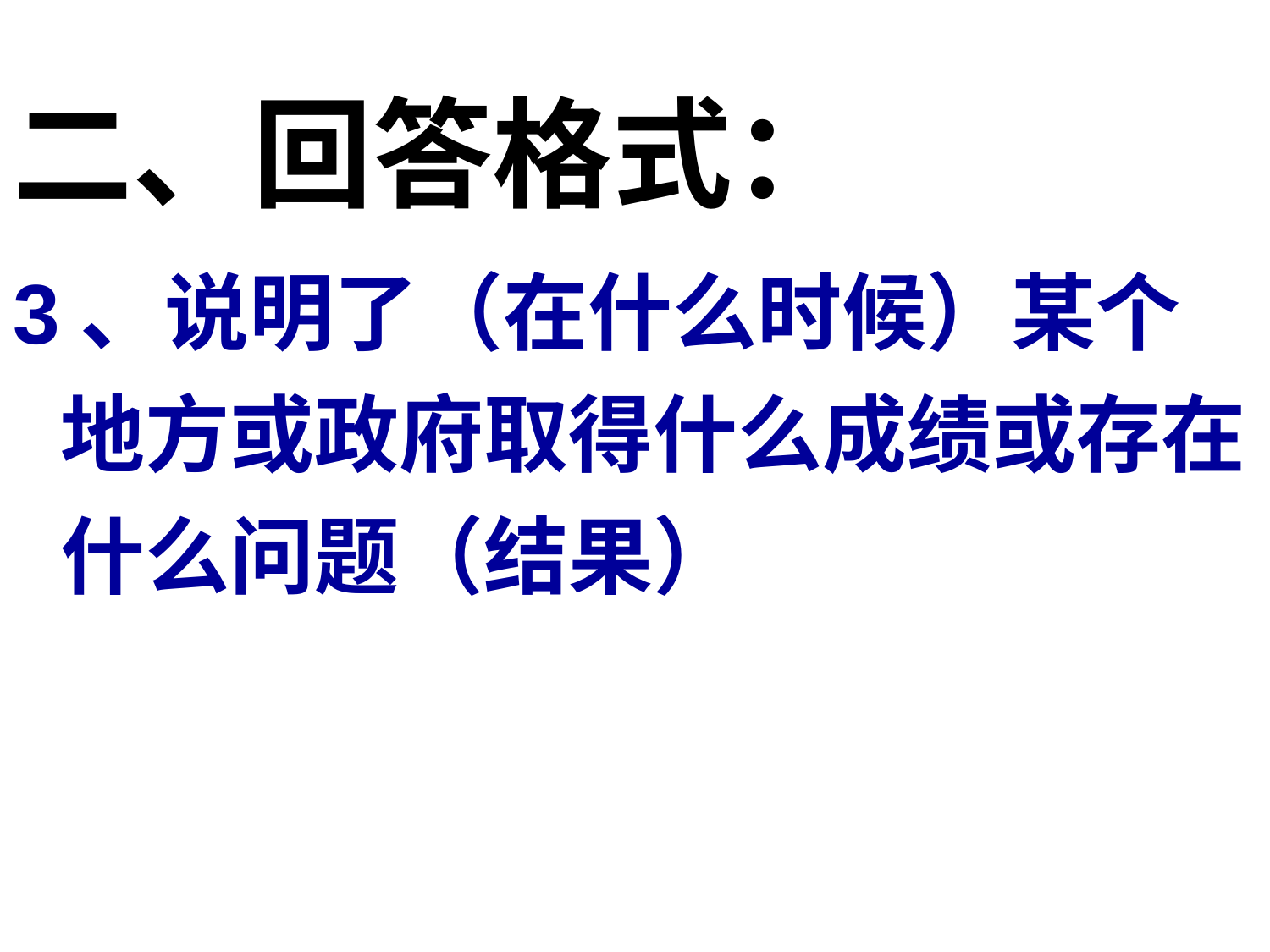

二、回答格式：
3、说明了（在什么时候）某个地方或政府取得什么成绩或存在什么问题（结果）

#